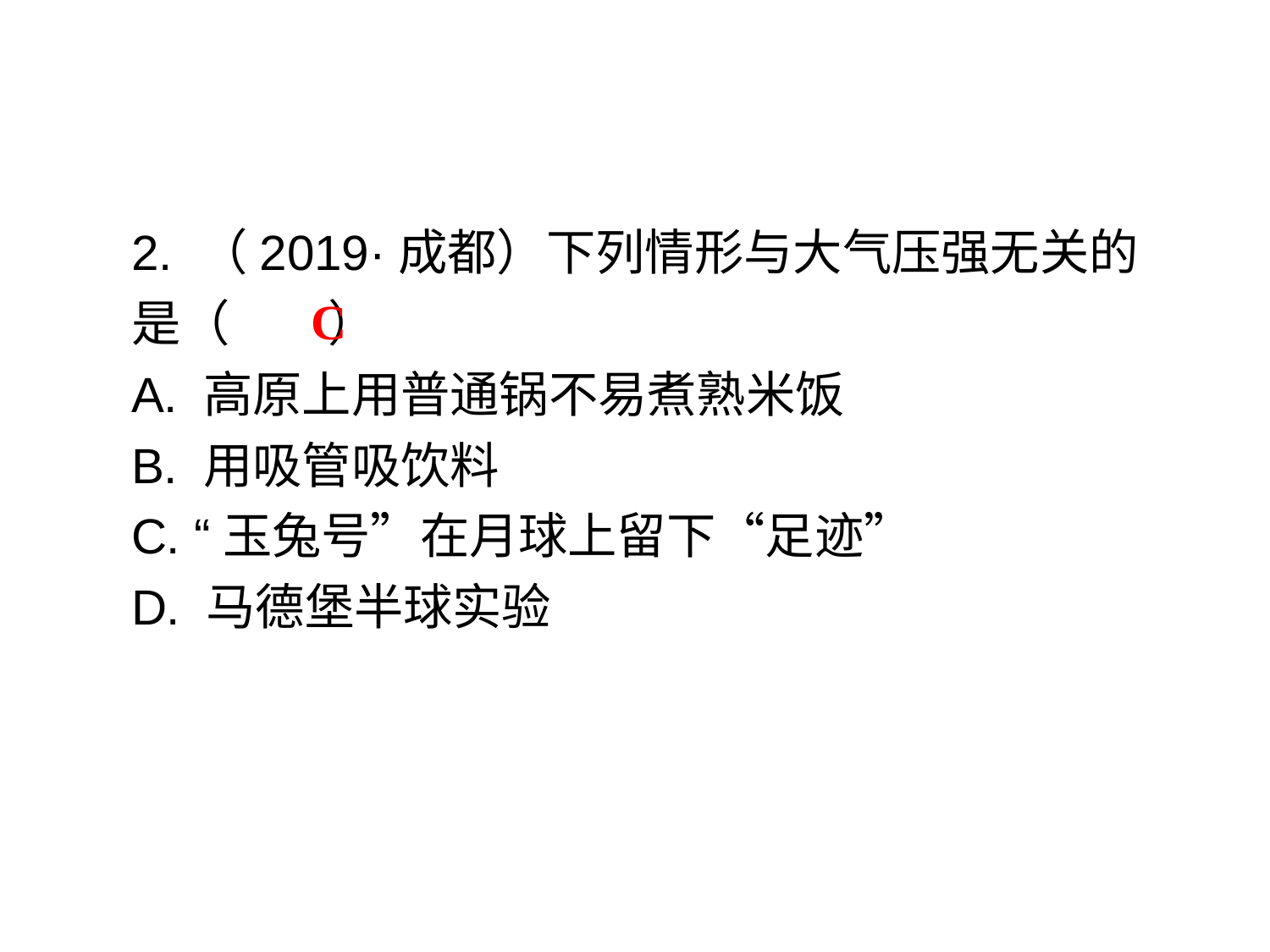

2. （2019·成都）下列情形与大气压强无关的是（　　）
A. 高原上用普通锅不易煮熟米饭
B. 用吸管吸饮料
C. “玉兔号”在月球上留下“足迹”
D. 马德堡半球实验
C